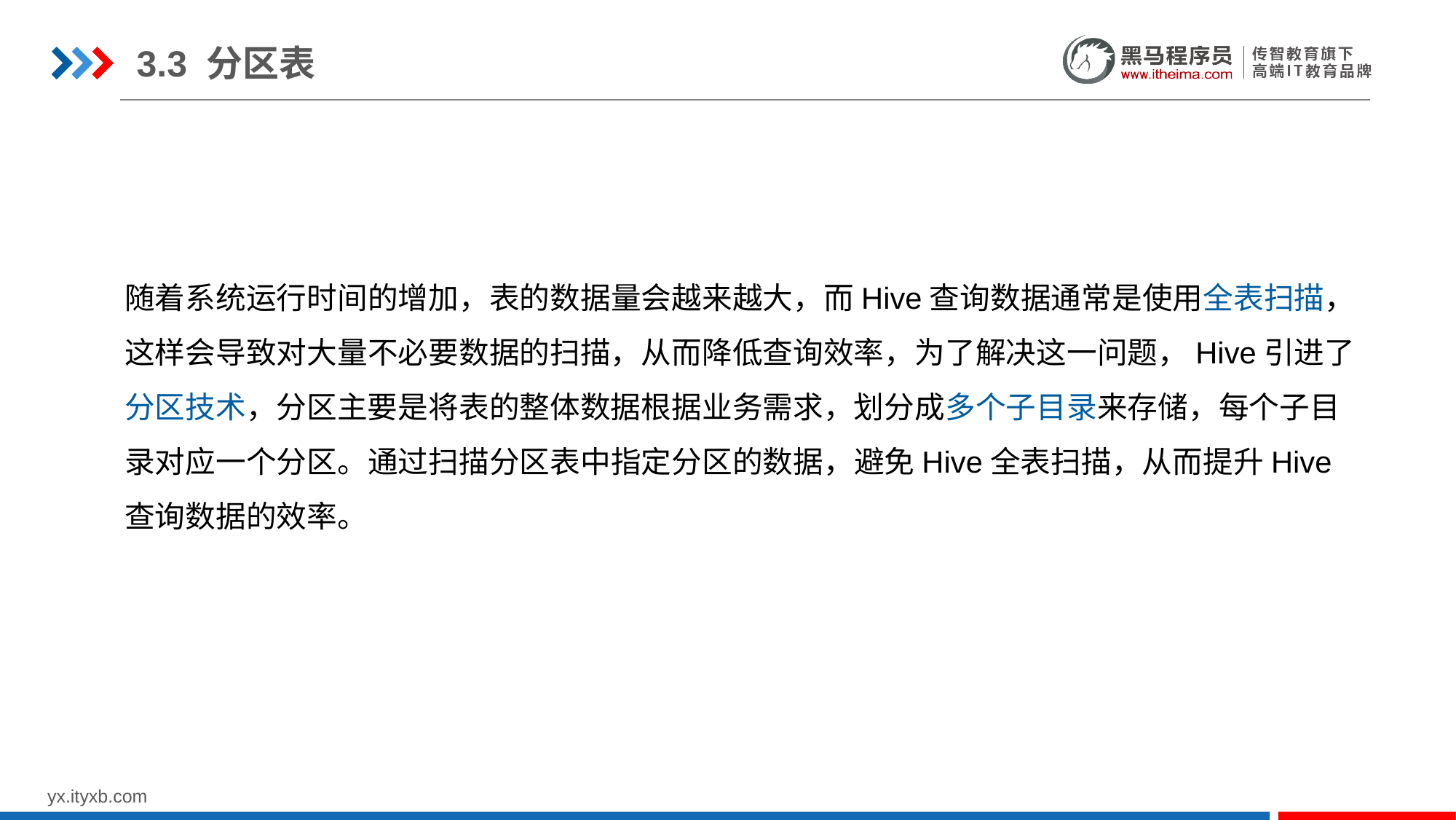

3.3 分区表
随着系统运行时间的增加，表的数据量会越来越大，而Hive查询数据通常是使用全表扫描，这样会导致对大量不必要数据的扫描，从而降低查询效率，为了解决这一问题，Hive引进了分区技术，分区主要是将表的整体数据根据业务需求，划分成多个子目录来存储，每个子目录对应一个分区。通过扫描分区表中指定分区的数据，避免Hive全表扫描，从而提升Hive查询数据的效率。